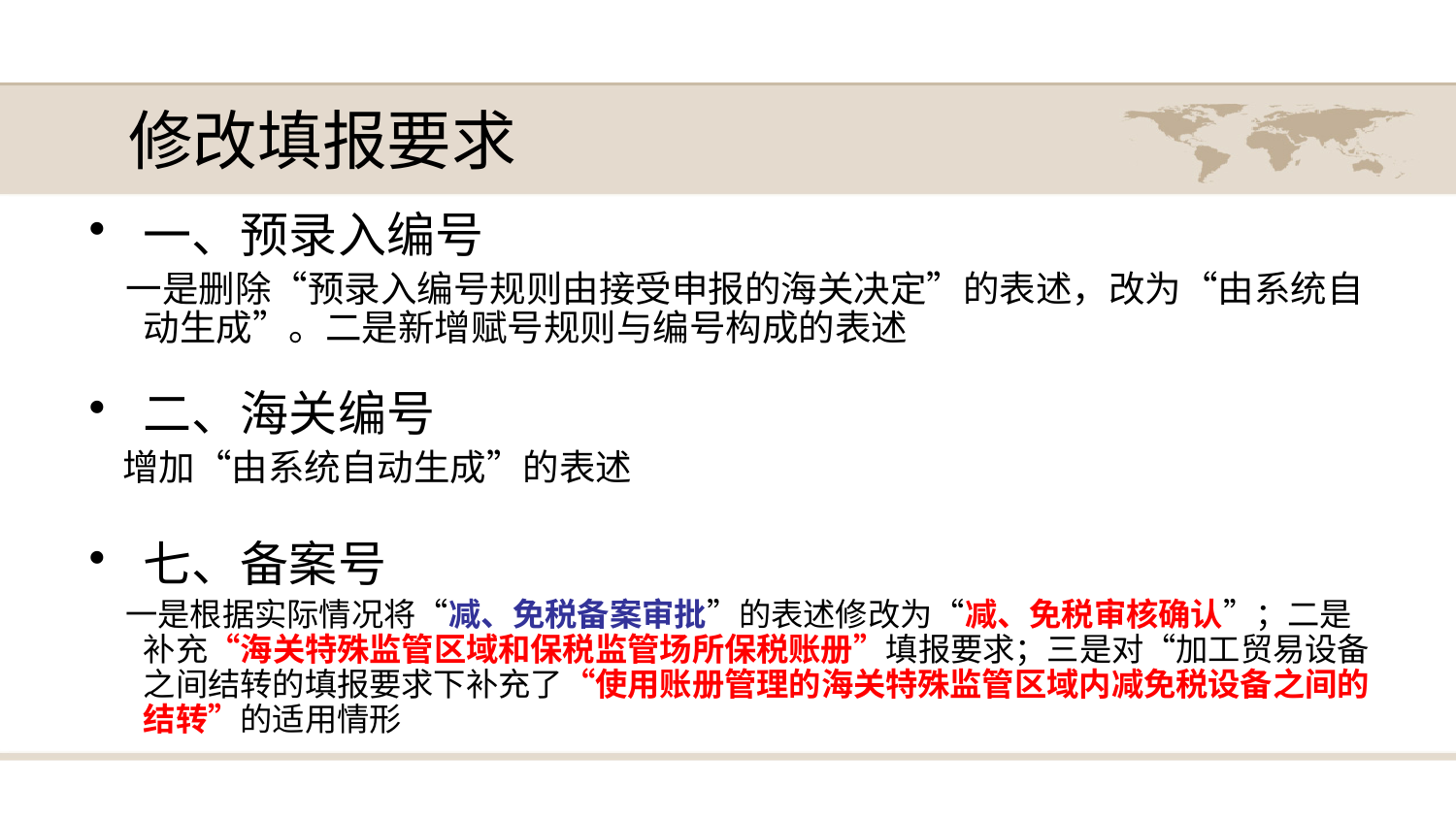

# 修改填报要求
一、预录入编号
    一是删除“预录入编号规则由接受申报的海关决定”的表述，改为“由系统自动生成”。二是新增赋号规则与编号构成的表述

二、海关编号
   增加“由系统自动生成”的表述

七、备案号
    一是根据实际情况将“减、免税备案审批”的表述修改为“减、免税审核确认”；二是补充“海关特殊监管区域和保税监管场所保税账册”填报要求；三是对“加工贸易设备之间结转的填报要求下补充了“使用账册管理的海关特殊监管区域内减免税设备之间的结转”的适用情形